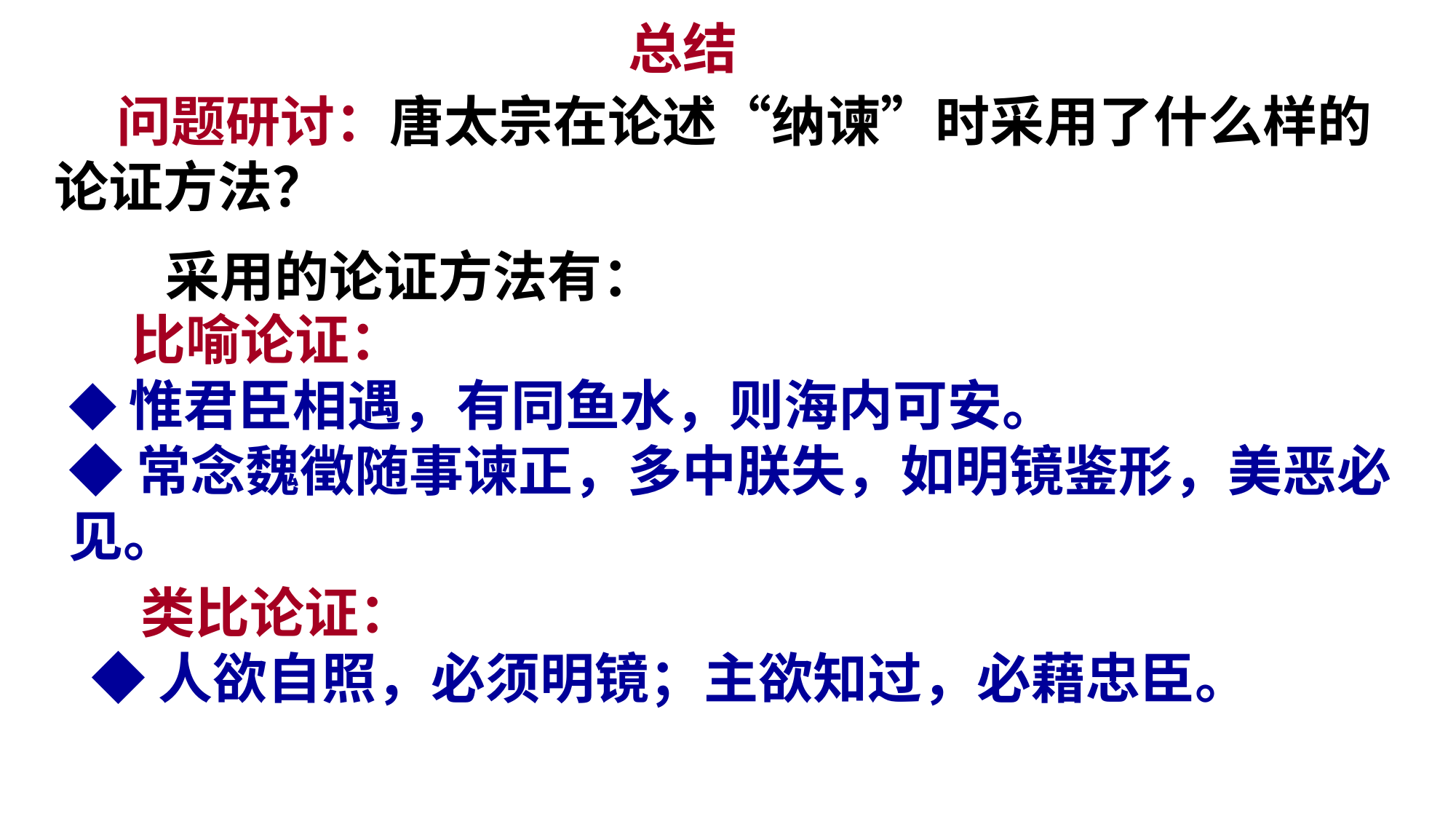

总结
    问题研讨：唐太宗在论述“纳谏”时采用了什么样的论证方法？
采用的论证方法有：
    比喻论证：
◆惟君臣相遇，有同鱼水，则海内可安。
◆常念魏徵随事谏正，多中朕失，如明镜鉴形，美恶必见。
   类比论证：
◆人欲自照，必须明镜；主欲知过，必藉忠臣。